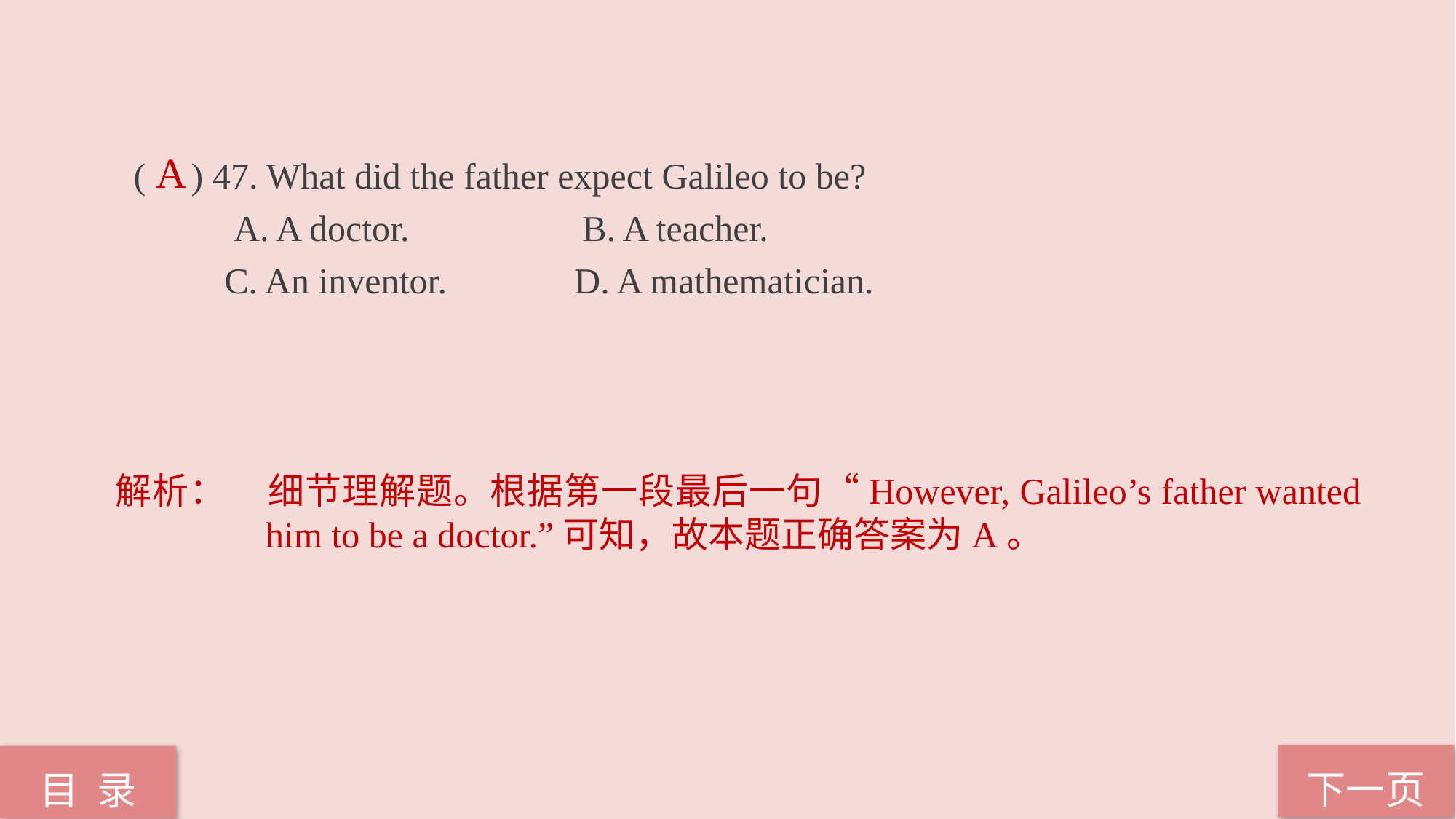

(     ) 47. What did the father expect Galileo to be?
           A. A doctor.                   B. A teacher.
          C. An inventor.              D. A mathematician.
A
解析：	细节理解题。根据第一段最后一句“However, Galileo’s father wanted him to be a doctor.”可知，故本题正确答案为A。